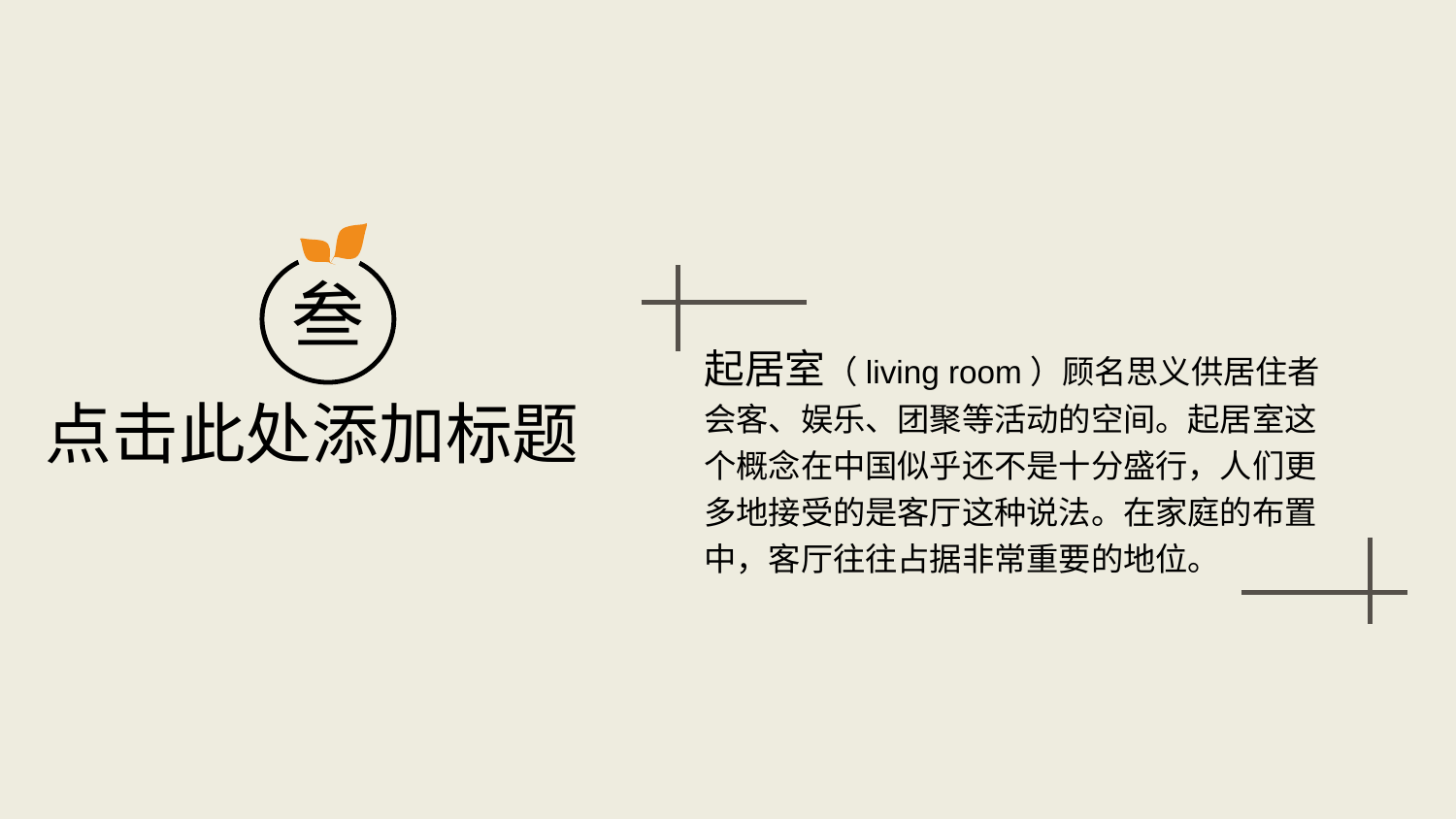

叁
起居室（living room）顾名思义供居住者会客、娱乐、团聚等活动的空间。起居室这个概念在中国似乎还不是十分盛行，人们更多地接受的是客厅这种说法。在家庭的布置中，客厅往往占据非常重要的地位。
点击此处添加标题